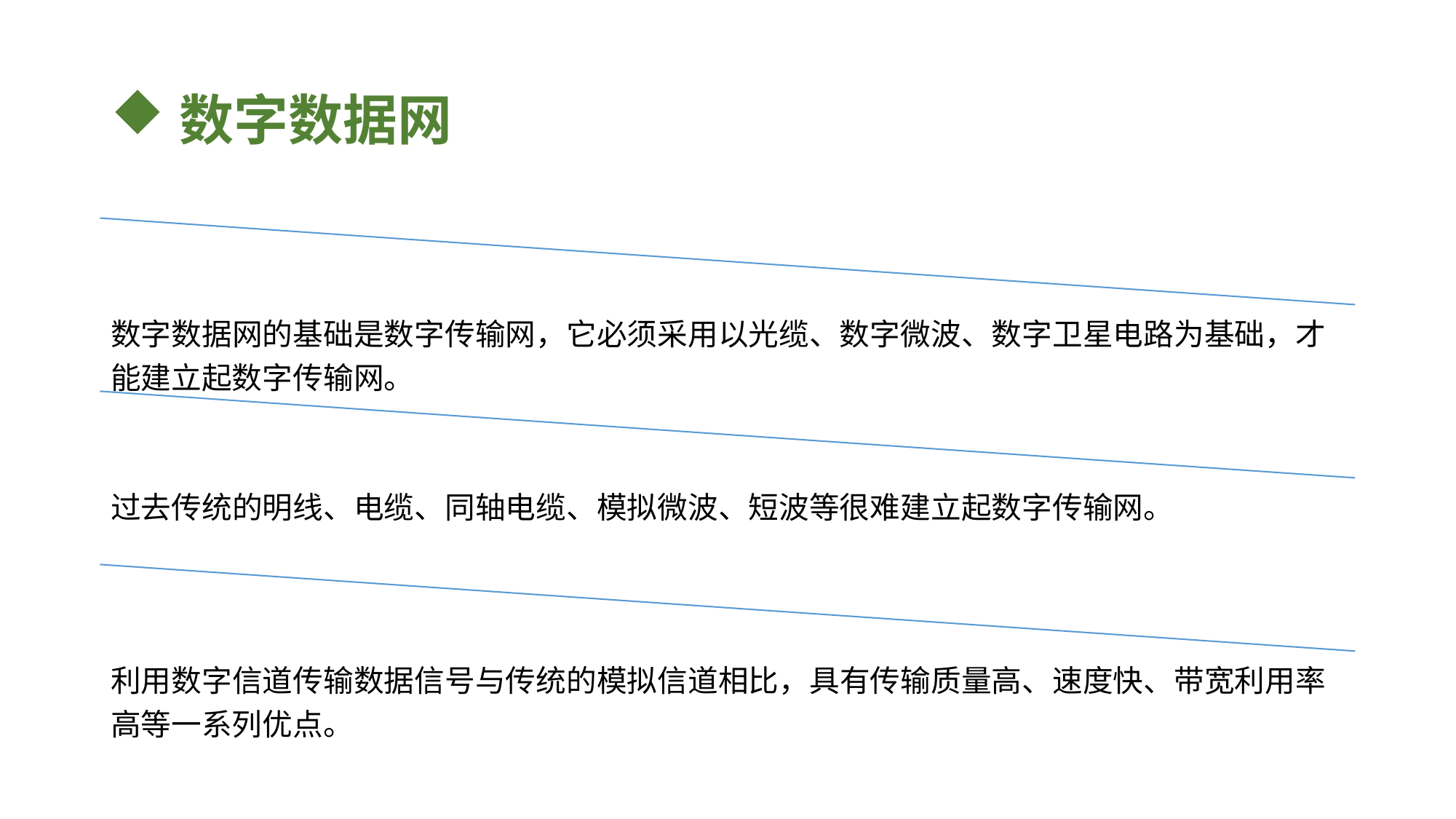

# 数字数据网
数字数据网的基础是数字传输网，它必须采用以光缆、数字微波、数字卫星电路为基础，才能建立起数字传输网。
过去传统的明线、电缆、同轴电缆、模拟微波、短波等很难建立起数字传输网。
利用数字信道传输数据信号与传统的模拟信道相比，具有传输质量高、速度快、带宽利用率高等一系列优点。